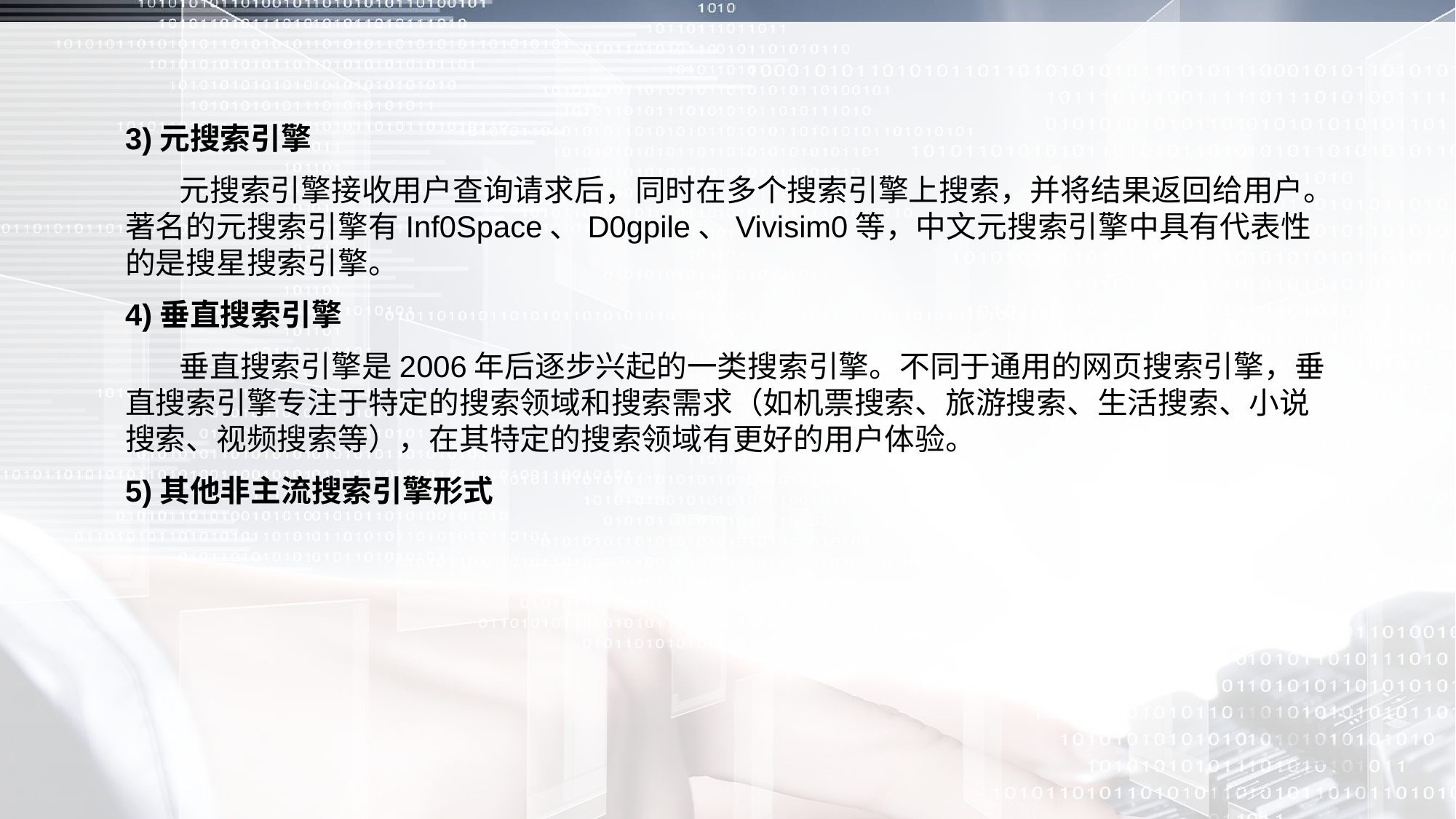

3)元搜索引擎
       元搜索引擎接收用户查询请求后，同时在多个搜索引擎上搜索，并将结果返回给用户。著名的元搜索引擎有Inf0Space、D0gpile、Vivisim0等，中文元搜索引擎中具有代表性的是搜星搜索引擎。
4)垂直搜索引擎
       垂直搜索引擎是2006年后逐步兴起的一类搜索引擎。不同于通用的网页搜索引擎，垂直搜索引擎专注于特定的搜索领域和搜索需求（如机票搜索、旅游搜索、生活搜索、小说搜索、视频搜索等），在其特定的搜索领域有更好的用户体验。
5)其他非主流搜索引擎形式